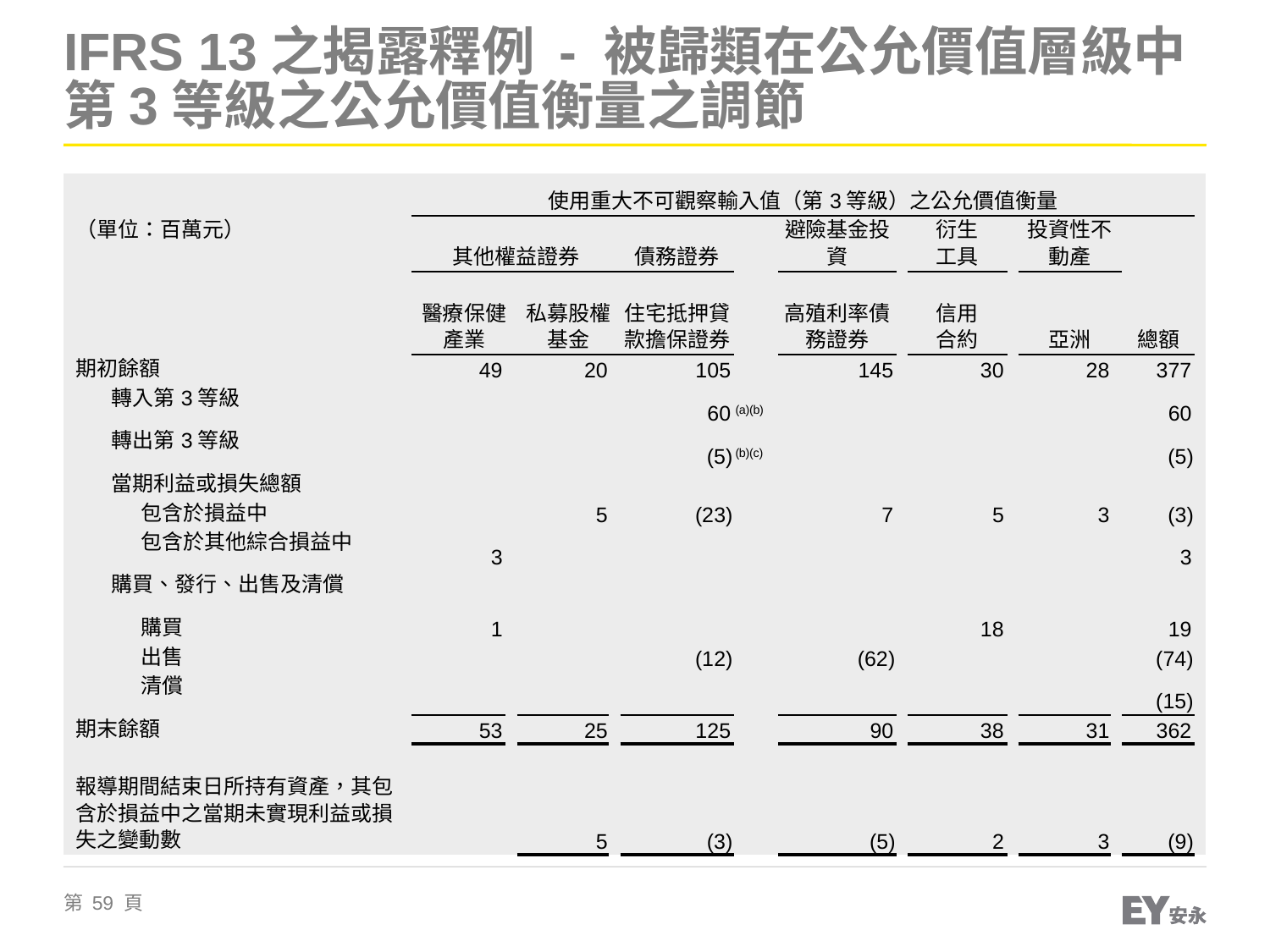

# IFRS 13之揭露釋例 - 被歸類在公允價值層級中第3等級之公允價值衡量之調節
|  |  |  |  |  |  | 使用重大不可觀察輸入值（第3等級）之公允價值衡量 |  |  |  |  |  |  |  |  |  |  |  |  |  |  |  |  |  |  |  |
| --- | --- | --- | --- | --- | --- | --- | --- | --- | --- | --- | --- | --- | --- | --- | --- | --- | --- | --- | --- | --- | --- | --- | --- | --- | --- |
|  | （單位：百萬元） |  |  |  |  | 其他權益證券 |  |  |  |  |  | 債務證券 |  |  | 避險基金投資 |  |  | 衍生 工具 |  |  | 投資性不動產 |  |  |  |  |
|  |  |  |  |  |  | 醫療保健產業 |  |  | 私募股權基金 |  |  | 住宅抵押貸款擔保證券 |  |  | 高殖利率債務證券 |  |  | 信用 合約 |  |  | 亞洲 |  |  | 總額 |  |
|  | 期初餘額 |  |  |  |  |  | 49 |  | 20 |  |  |  | 105 |  | 145 |  |  |  | 30 |  |  | 28 |  | 377 |  |
|  |  | 轉入第3等級 |  |  |  |  |  |  |  |  |  |  | 60 | (a)(b) |  |  |  |  |  |  |  |  |  | 60 |  |
|  |  | 轉出第3等級 |  |  |  |  |  |  |  |  |  |  | (5) | (b)(c) |  |  |  |  |  |  |  |  |  | (5) |  |
|  |  | 當期利益或損失總額 |  |  |  |  |  |  |  |  |  |  |  |  |  |  |  |  |  |  |  |  |  |  |  |
|  |  |  | 包含於損益中 |  |  |  |  |  |  | 5 |  |  | (23) |  |  | 7 |  |  | 5 |  |  | 3 |  | (3) |  |
|  |  |  | 包含於其他綜合損益中 |  |  |  | 3 |  |  |  |  |  |  |  |  |  |  |  |  |  |  |  |  | 3 |  |
|  |  | 購買、發行、出售及清償 |  |  |  |  |  |  |  |  |  |  |  |  |  |  |  |  |  |  |  |  |  |  |  |
|  |  |  | 購買 |  |  |  | 1 |  |  |  |  |  |  |  |  |  |  |  | 18 |  |  |  |  | 19 |  |
|  |  |  | 出售 |  |  |  |  |  |  |  |  |  | (12) |  |  | (62) |  |  |  |  |  |  |  | (74) |  |
|  |  |  | 清償 |  |  |  |  |  |  |  |  |  |  |  |  |  |  |  |  |  |  |  |  | (15) |  |
|  | 期末餘額 |  |  |  |  | 53 |  |  | 25 |  |  | 125 |  |  | 90 |  |  | 38 |  |  | 31 |  |  | 362 |  |
|  |  |  |  |  |  |  |  |  |  |  |  |  |  |  |  |  |  |  |  |  |  |  |  |  |  |
|  | 報導期間結束日所持有資產，其包含於損益中之當期未實現利益或損失之變動數 |  |  |  |  |  |  |  | 5 |  |  | (3) |  |  | (5) |  |  | 2 |  |  | 3 |  |  | (9) |  |